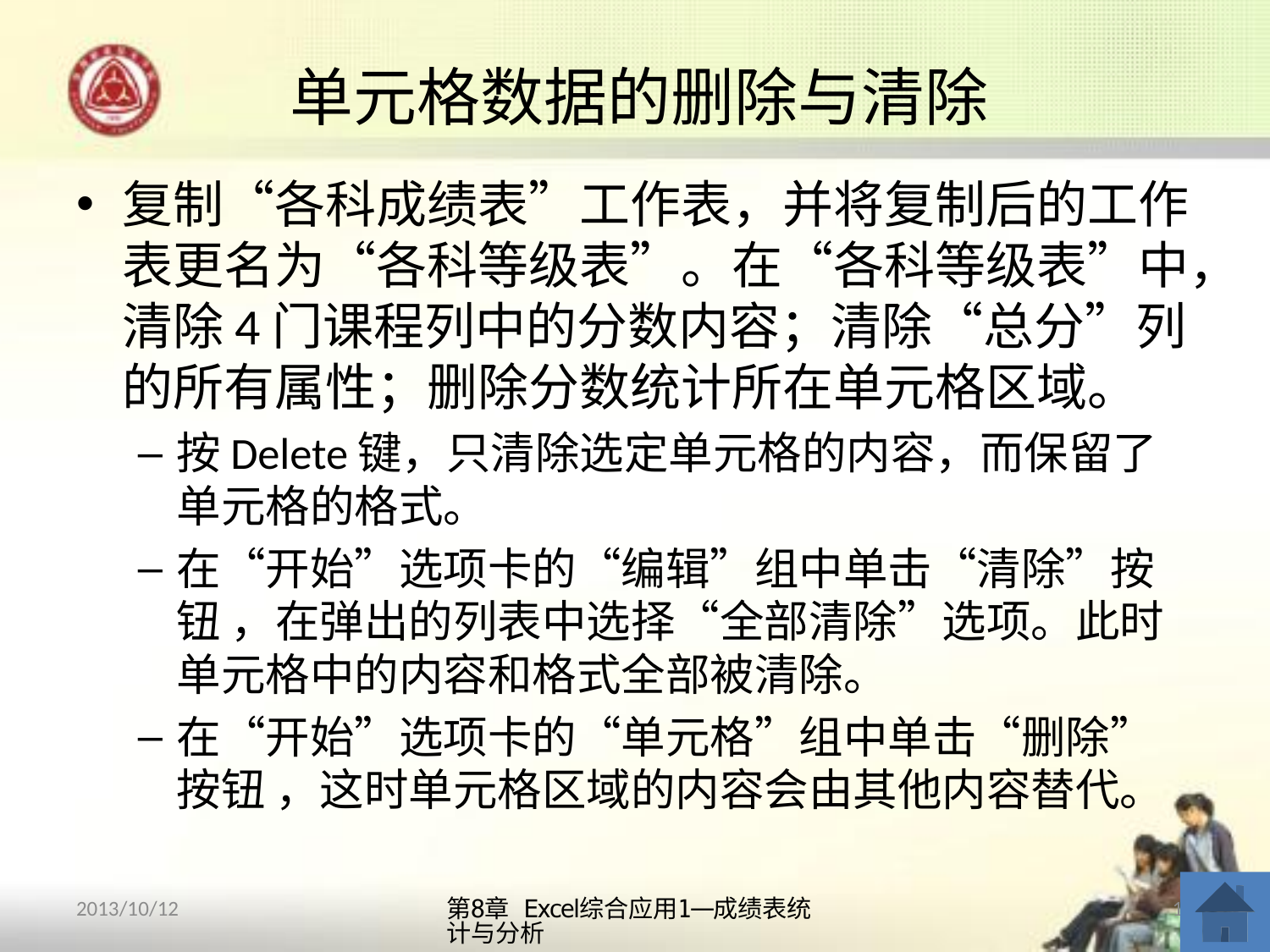

# 单元格数据的删除与清除
复制“各科成绩表”工作表，并将复制后的工作表更名为“各科等级表”。在“各科等级表”中，清除4门课程列中的分数内容；清除“总分”列的所有属性；删除分数统计所在单元格区域。
按Delete键，只清除选定单元格的内容，而保留了单元格的格式。
在“开始”选项卡的“编辑”组中单击“清除”按钮 ，在弹出的列表中选择“全部清除”选项。此时单元格中的内容和格式全部被清除。
在“开始”选项卡的“单元格”组中单击“删除”按钮 ，这时单元格区域的内容会由其他内容替代。

第8章  Excel综合应用1—成绩表统计与分析
13
2013/10/12